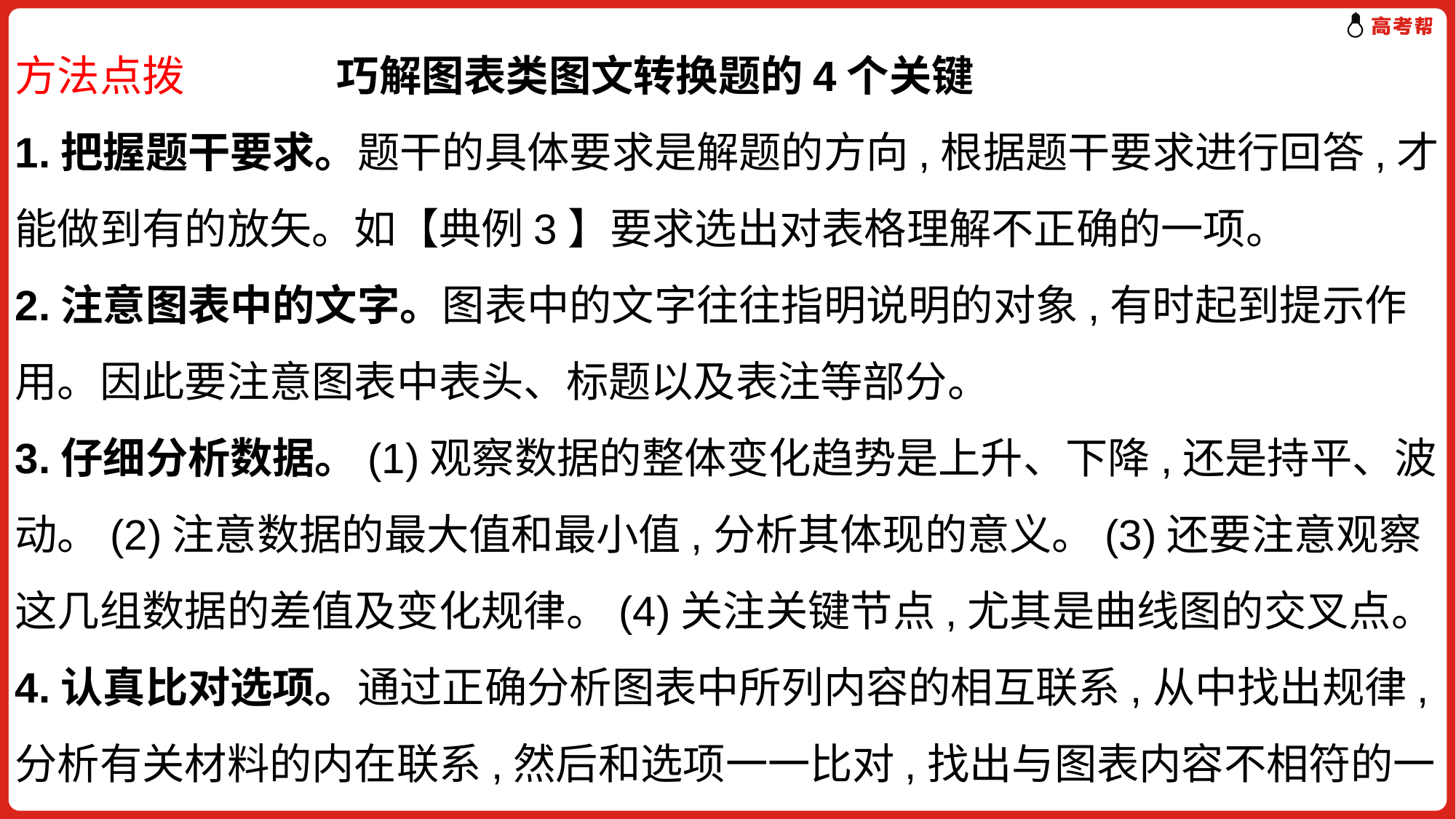

方法点拨                巧解图表类图文转换题的4个关键
1.把握题干要求。题干的具体要求是解题的方向,根据题干要求进行回答,才能做到有的放矢。如【典例3】要求选出对表格理解不正确的一项。
2.注意图表中的文字。图表中的文字往往指明说明的对象,有时起到提示作用。因此要注意图表中表头、标题以及表注等部分。
3.仔细分析数据。(1)观察数据的整体变化趋势是上升、下降,还是持平、波动。(2)注意数据的最大值和最小值,分析其体现的意义。(3)还要注意观察这几组数据的差值及变化规律。(4)关注关键节点,尤其是曲线图的交叉点。
4.认真比对选项。通过正确分析图表中所列内容的相互联系,从中找出规律,分析有关材料的内在联系,然后和选项一一比对,找出与图表内容不相符的一项。